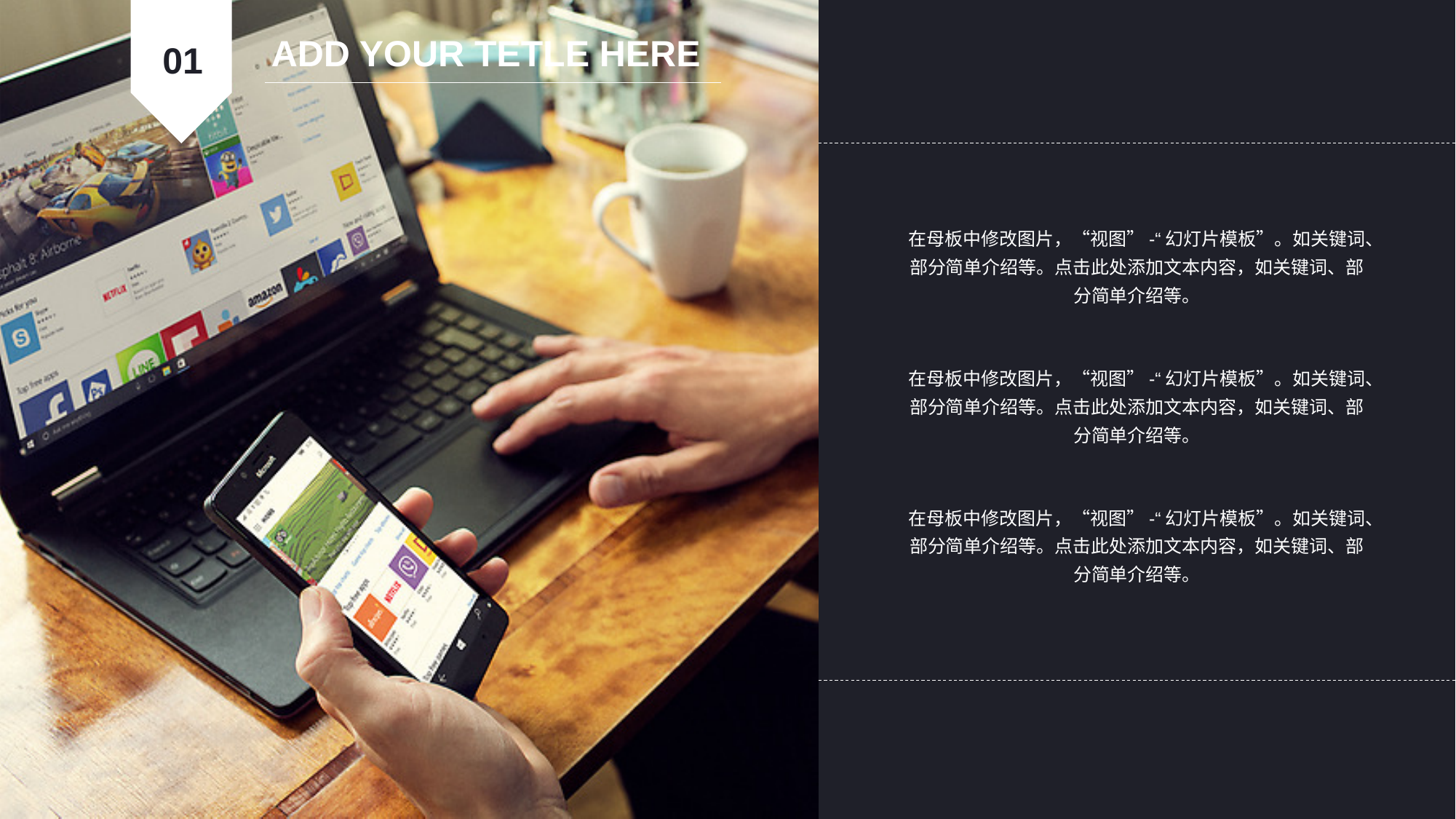

ADD YOUR TETLE HERE
01
在母板中修改图片，“视图”-“幻灯片模板”。如关键词、部分简单介绍等。点击此处添加文本内容，如关键词、部分简单介绍等。
在母板中修改图片，“视图”-“幻灯片模板”。如关键词、部分简单介绍等。点击此处添加文本内容，如关键词、部分简单介绍等。
在母板中修改图片，“视图”-“幻灯片模板”。如关键词、部分简单介绍等。点击此处添加文本内容，如关键词、部分简单介绍等。